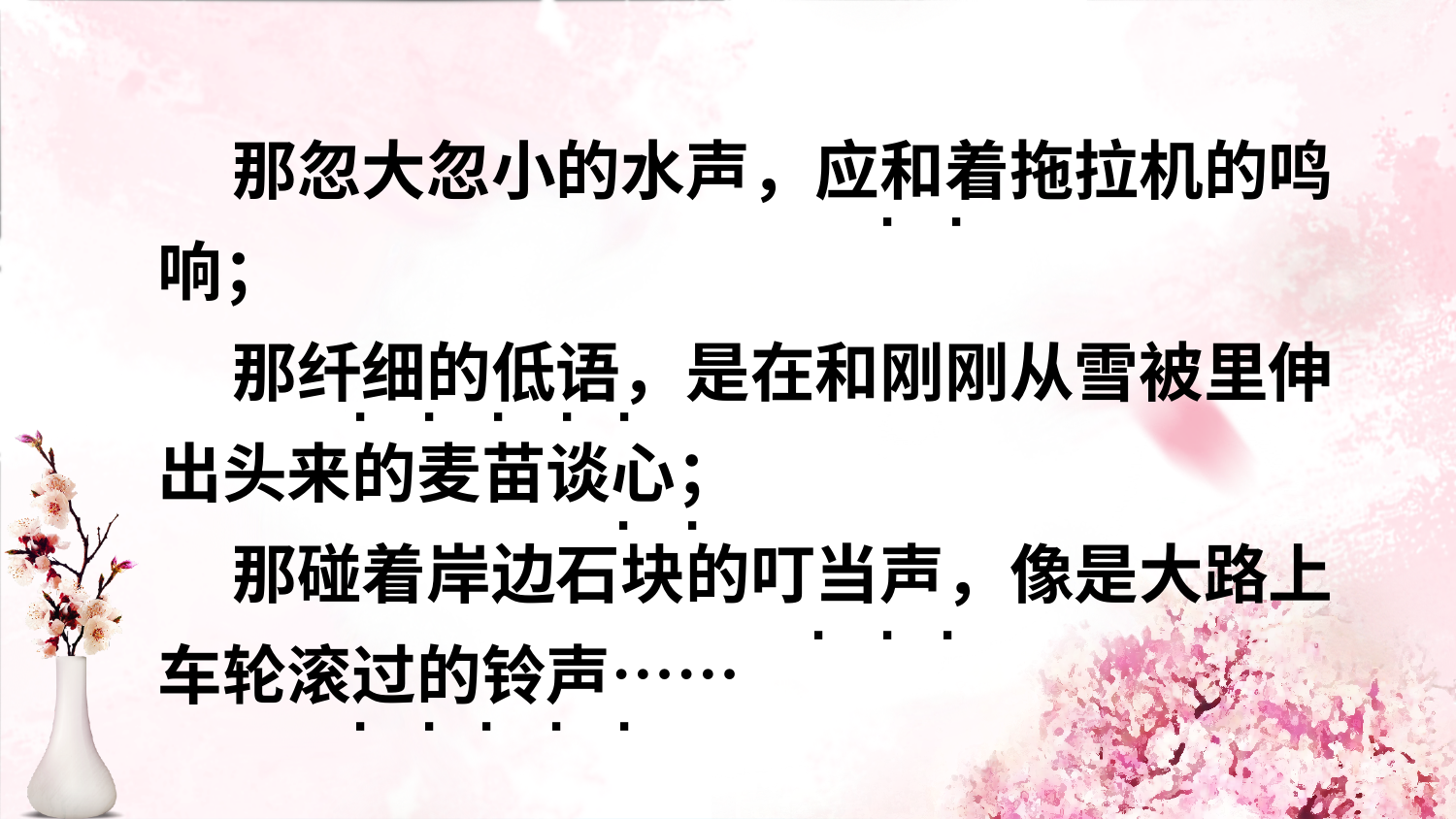

那忽大忽小的水声，应和着拖拉机的鸣响；
    那纤细的低语，是在和刚刚从雪被里伸出头来的麦苗谈心；
    那碰着岸边石块的叮当声，像是大路上车轮滚过的铃声……
·
·
·
·
·
·
·
·
·
·
·
·
·
·
·
·
·